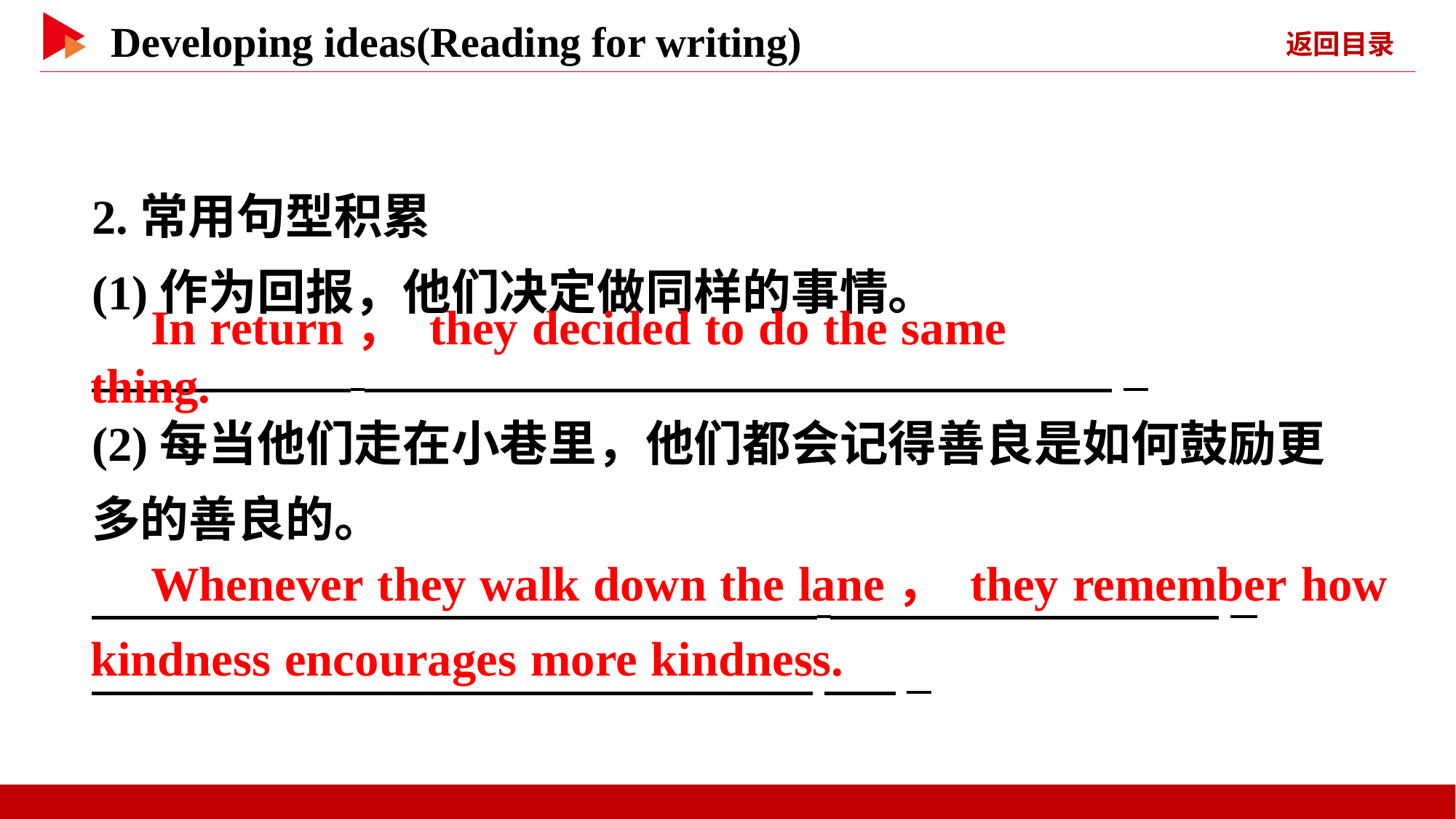

2.常用句型积累
(1)作为回报，他们决定做同样的事情。
　                                                                                  　 _
(2)每当他们走在小巷里，他们都会记得善良是如何鼓励更多的善良的。
　                                                                                                 _
                                                                 　  _
　In return， they decided to do the same thing.
　Whenever they walk down the lane， they remember how
kindness encourages more kindness.